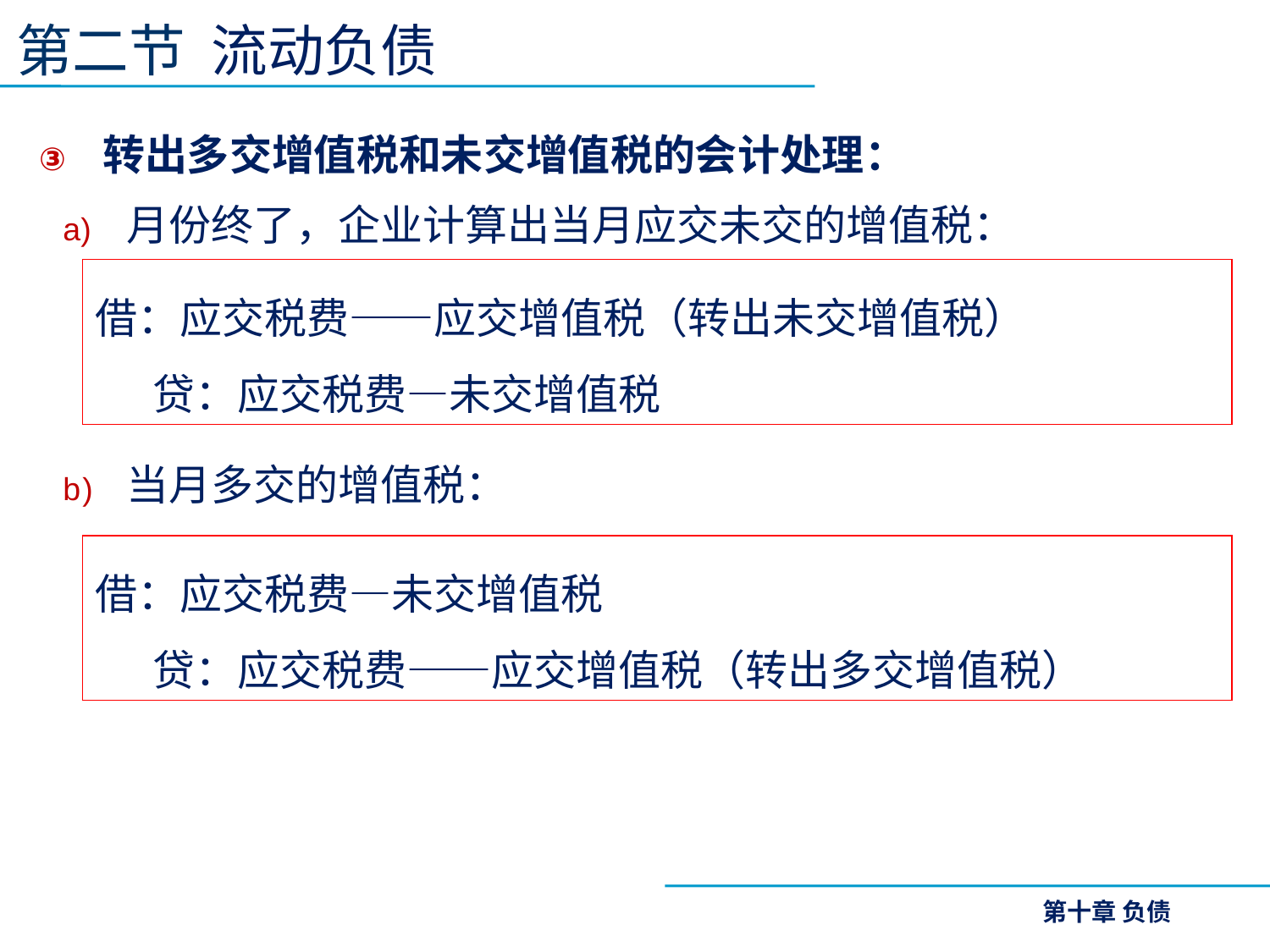

第二节  流动负债
转出多交增值税和未交增值税的会计处理：

月份终了，企业计算出当月应交未交的增值税：

当月多交的增值税：
借：应交税费——应交增值税（转出未交增值税）
     贷：应交税费—未交增值税
借：应交税费—未交增值税
     贷：应交税费——应交增值税（转出多交增值税）